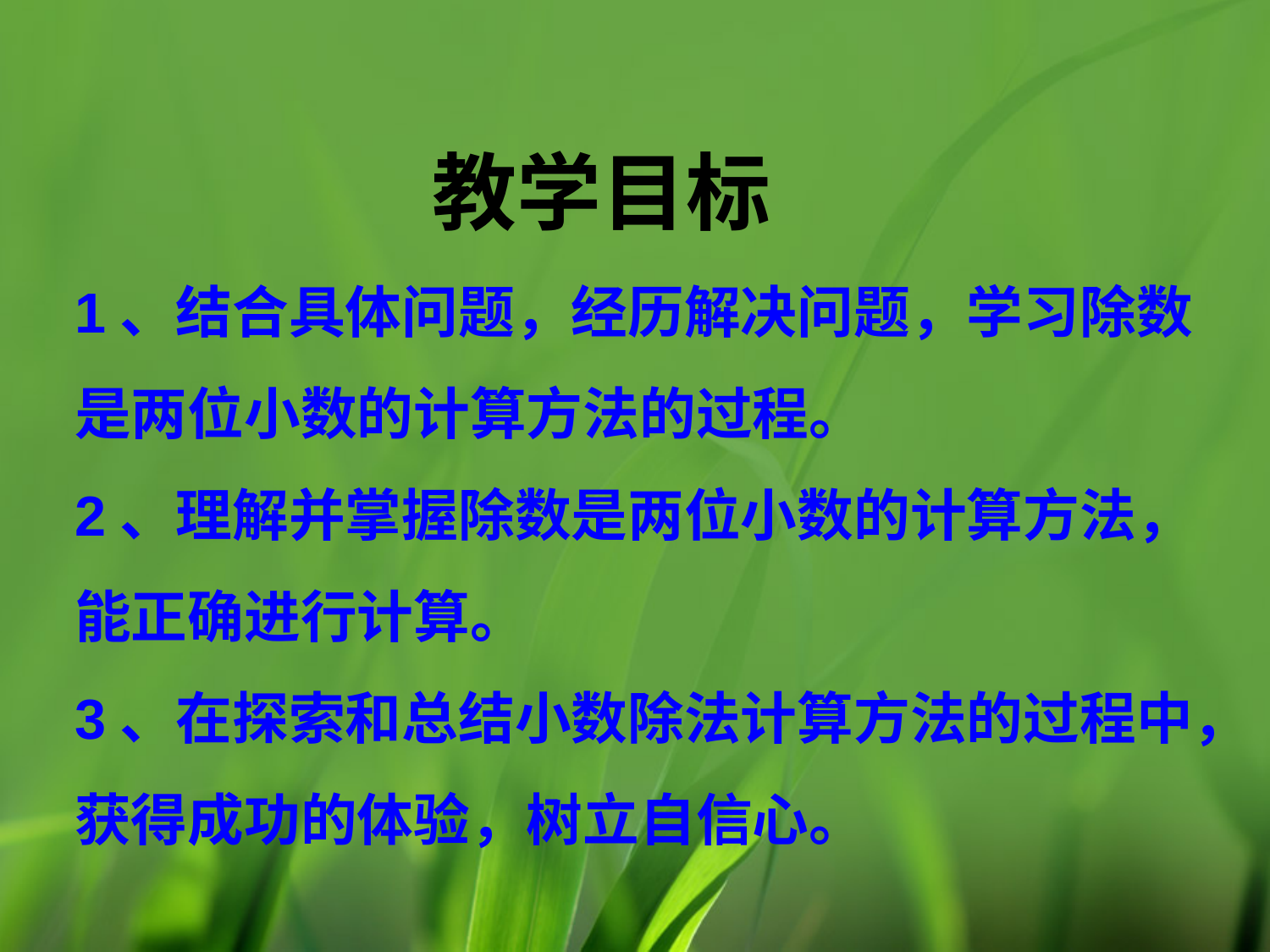

教学目标
1、结合具体问题，经历解决问题，学习除数是两位小数的计算方法的过程。
2、理解并掌握除数是两位小数的计算方法，能正确进行计算。
3、在探索和总结小数除法计算方法的过程中，获得成功的体验，树立自信心。